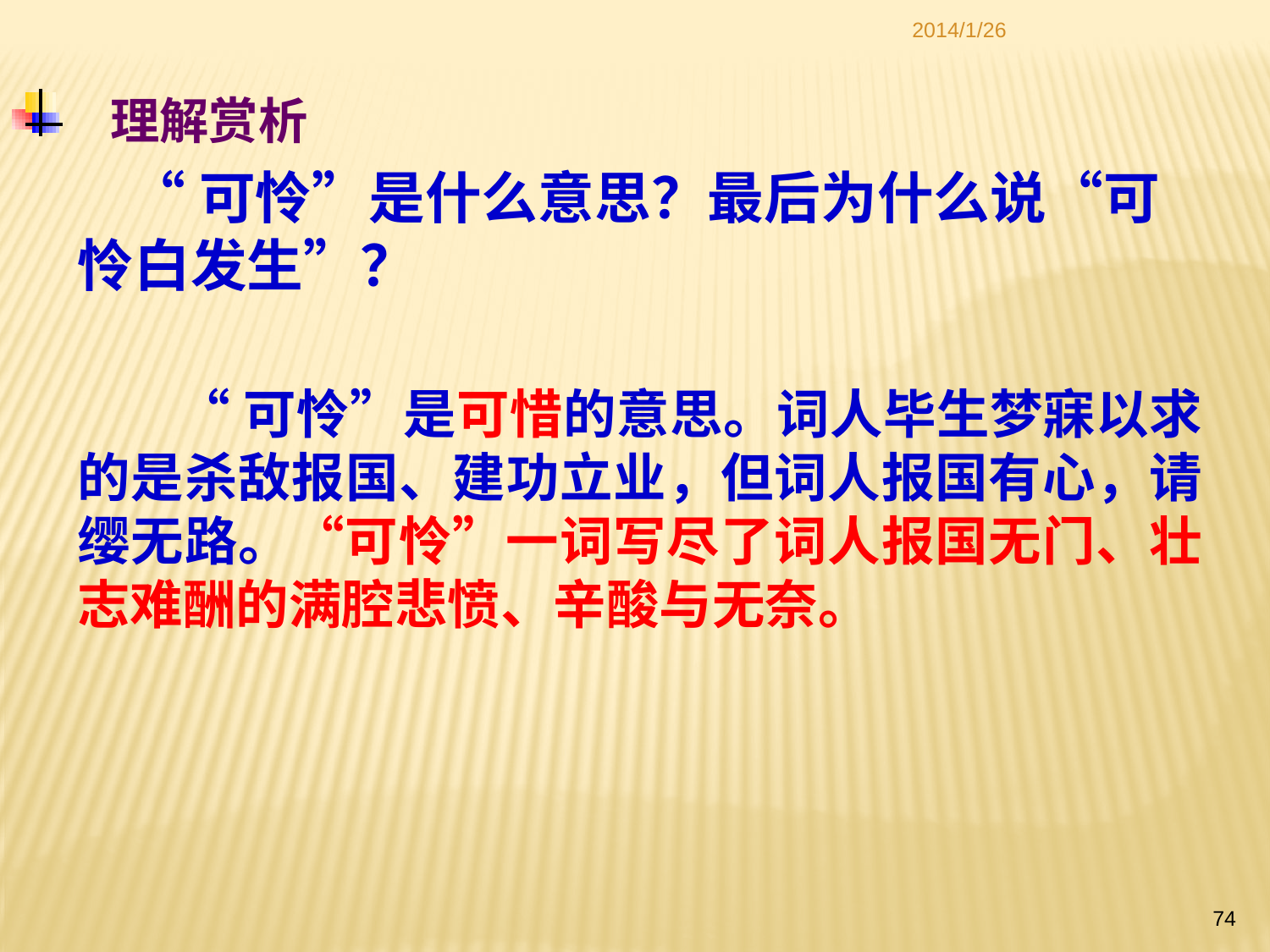

2014/1/26
  理解赏析
    “可怜”是什么意思？最后为什么说“可怜白发生”？
        “可怜”是可惜的意思。词人毕生梦寐以求的是杀敌报国、建功立业，但词人报国有心，请缨无路。“可怜”一词写尽了词人报国无门、壮志难酬的满腔悲愤、辛酸与无奈。
74